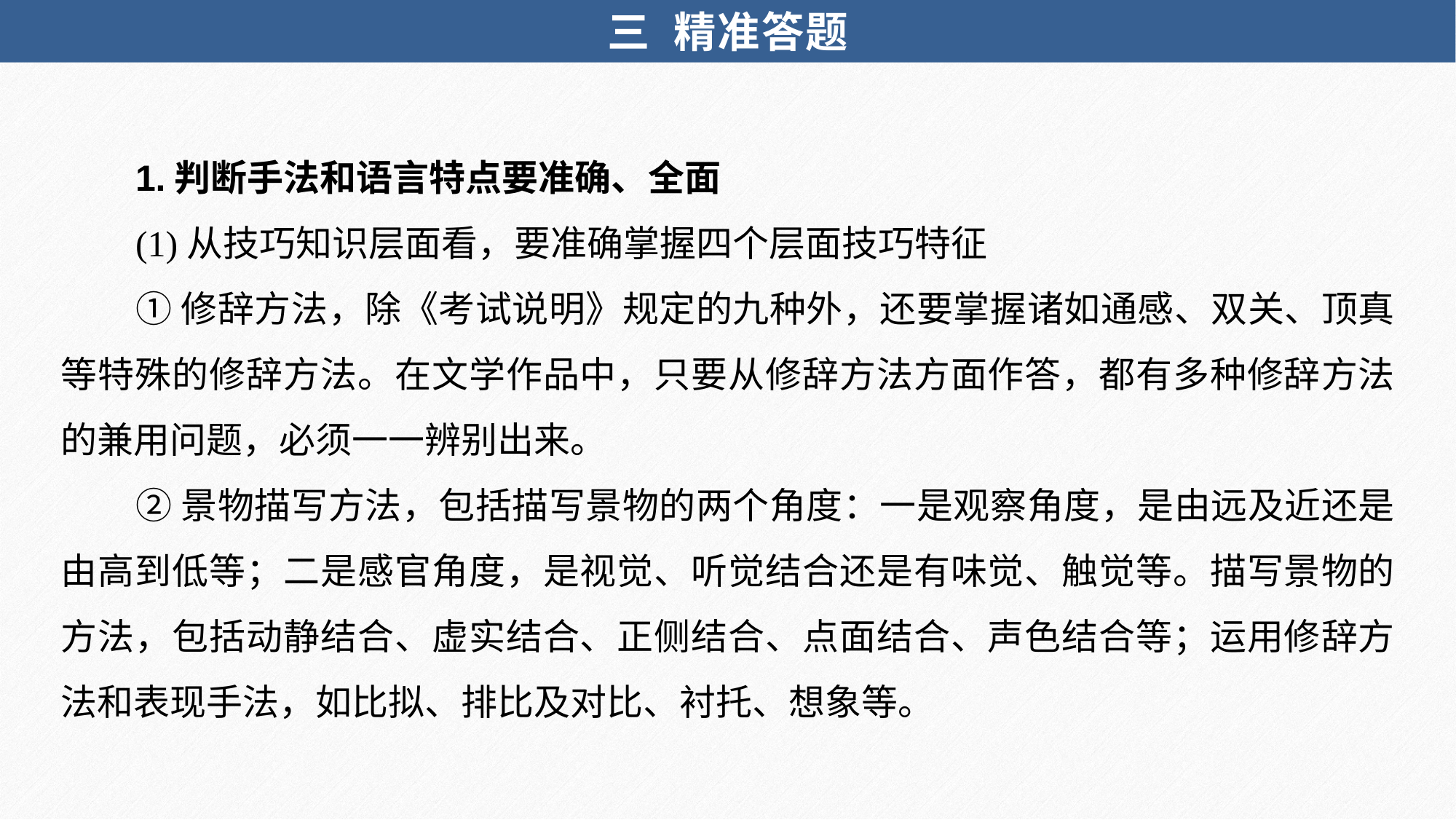

三  精准答题
1.判断手法和语言特点要准确、全面
(1)从技巧知识层面看，要准确掌握四个层面技巧特征
①修辞方法，除《考试说明》规定的九种外，还要掌握诸如通感、双关、顶真等特殊的修辞方法。在文学作品中，只要从修辞方法方面作答，都有多种修辞方法的兼用问题，必须一一辨别出来。
②景物描写方法，包括描写景物的两个角度：一是观察角度，是由远及近还是由高到低等；二是感官角度，是视觉、听觉结合还是有味觉、触觉等。描写景物的方法，包括动静结合、虚实结合、正侧结合、点面结合、声色结合等；运用修辞方法和表现手法，如比拟、排比及对比、衬托、想象等。